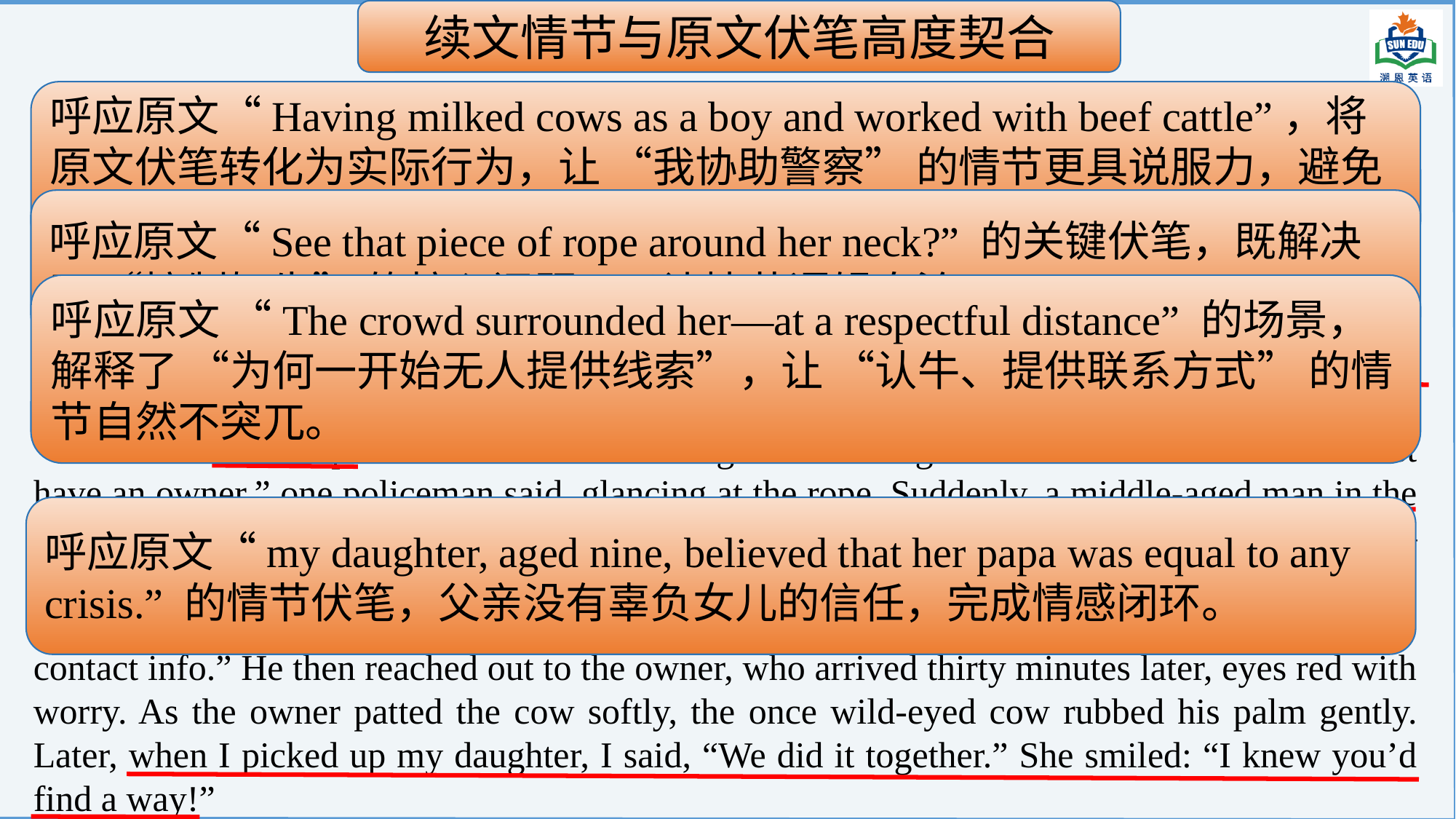

续文情节与原文伏笔高度契合
Original Work 2（冰山式表达）
    As I was about to turn and run, two policemen arrived. They stepped out of their police car and signaled the crowd to draw back. I hurried over instinctively, explaining that the cow was not mean—just scared. I also mentioned growing up milking cows and working with beef cattle. One policeman nodded, saying they could use my experience with cattle. After a quick  discussion, one policeman stood behind to prevent her from escaping; I fetched hay from the roadside. The cow smelled the hay carefully, her feet no longer moving restlessly; she stood still, her breath slowing down. Seizing the moment, the other policeman gently took hold of the rope around her neck.
    We tied the rope around the tree and began discussing what to do with her. “She must have an owner,” one policeman said, glancing at the rope. Suddenly, a middle-aged man in the crowd leaned forward: “That’s Old Tom’s cow from my neighbor’s farm! I know this rope—every cow there wears one just like it. She must have wandered off during transport.” He added, “I didn’t recognize her earlier from the distance, but I happen to have Old Tom’s contact info.” He then reached out to the owner, who arrived thirty minutes later, eyes red with worry. As the owner patted the cow softly, the once wild-eyed cow rubbed his palm gently. Later, when I picked up my daughter, I said, “We did it together.” She smiled: “I knew you’d find a way!”
呼应原文“Having milked cows as a boy and worked with beef cattle”，将原文伏笔转化为实际行为，让 “我协助警察” 的情节更具说服力，避免经验 “空洞化”。
呼应原文“See that piece of rope around her neck?” 的关键伏笔，既解决了 “控制奶牛” 的核心问题，又让情节逻辑自洽。
呼应原文 “The crowd surrounded her—at a respectful distance” 的场景，解释了 “为何一开始无人提供线索”，让 “认牛、提供联系方式” 的情节自然不突兀。
呼应原文“my daughter, aged nine, believed that her papa was equal to any crisis.” 的情节伏笔，父亲没有辜负女儿的信任，完成情感闭环。